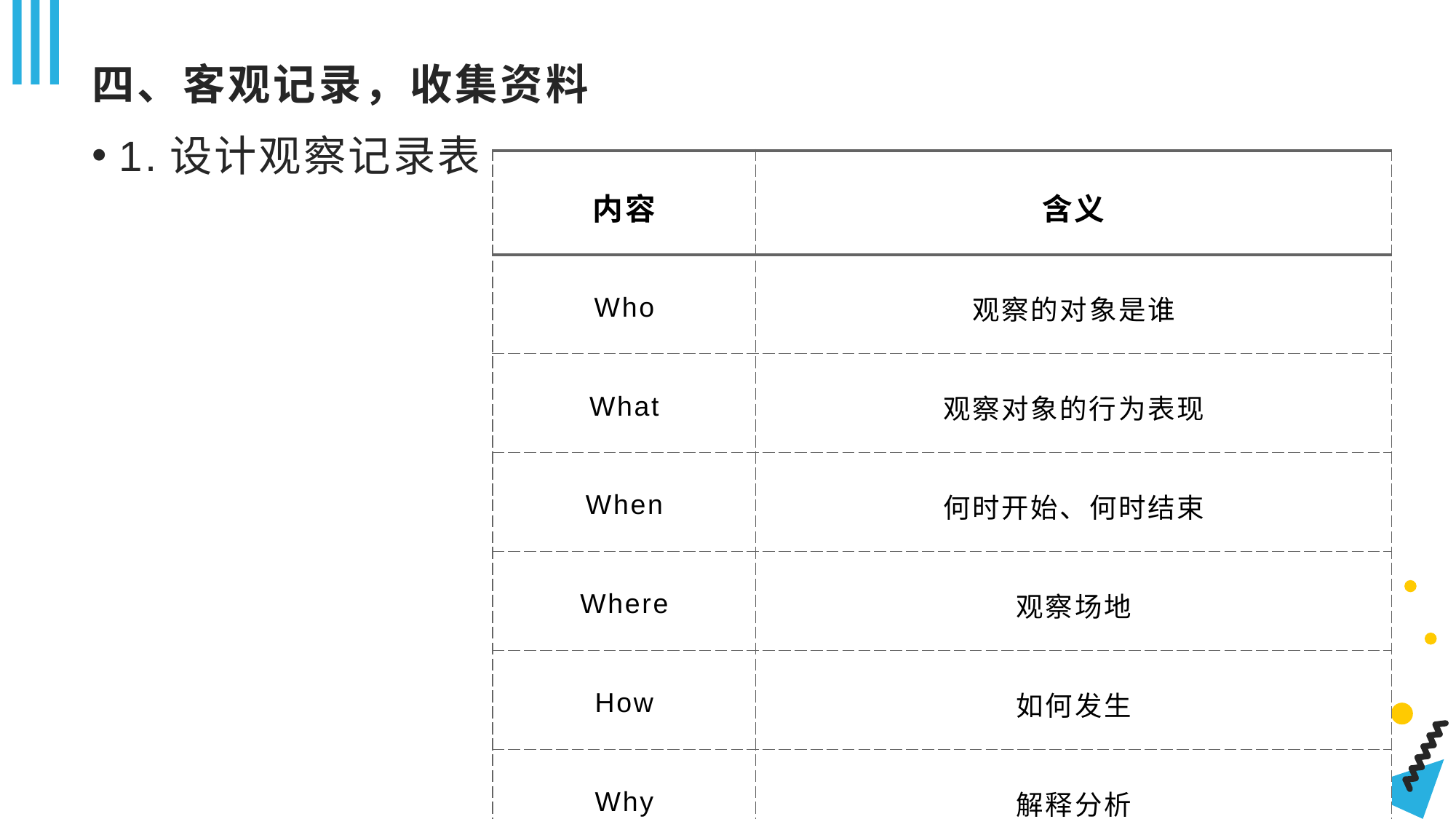

# 四、客观记录，收集资料
1.设计观察记录表

| 内容 | 含义 |
| --- | --- |
| Who | 观察的对象是谁 |
| What | 观察对象的行为表现 |
| When | 何时开始、何时结束 |
| Where | 观察场地 |
| How | 如何发生 |
| Why | 解释分析 |